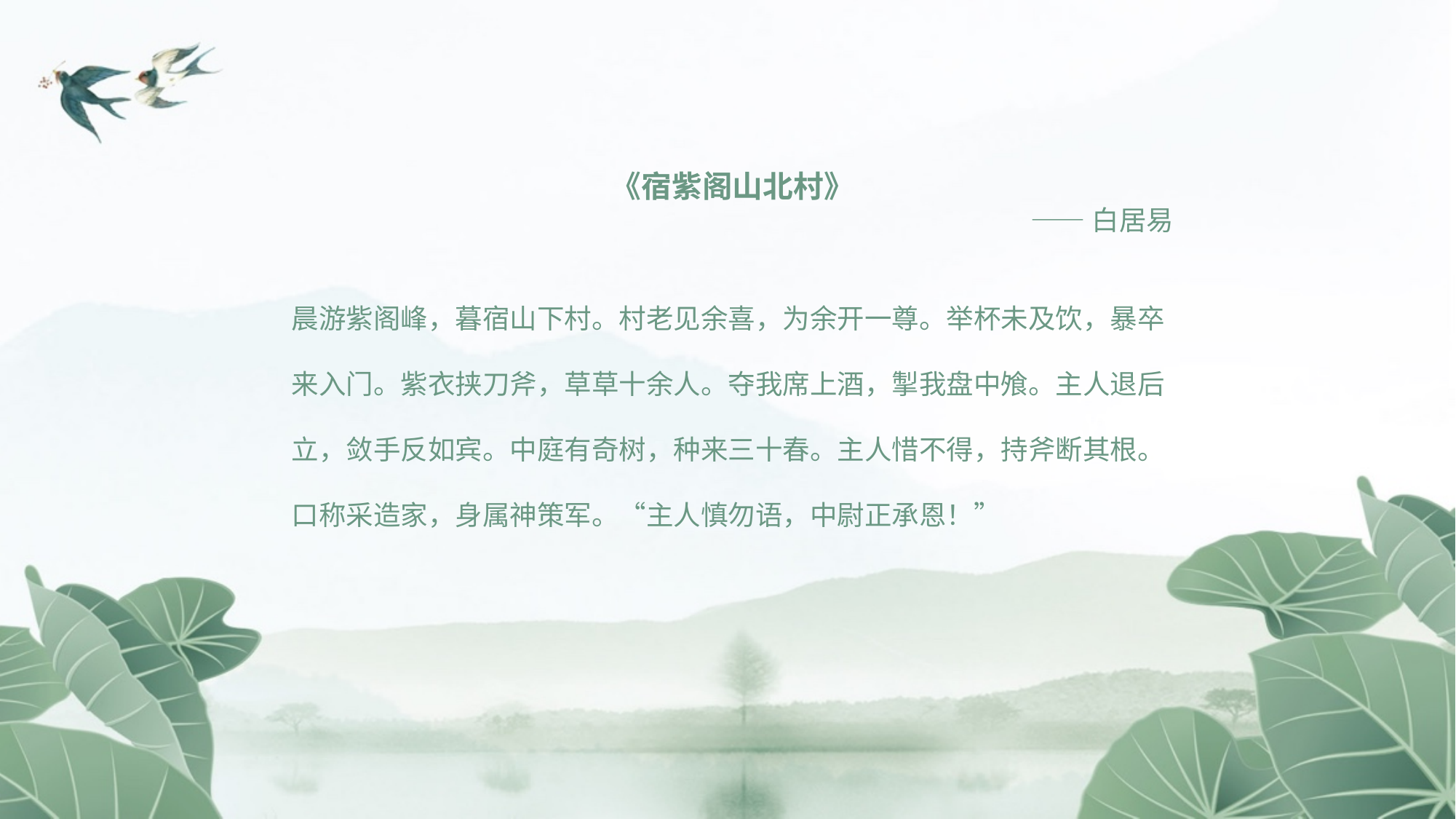

《宿紫阁山北村》
——白居易

晨游紫阁峰，暮宿山下村。村老见余喜，为余开一尊。举杯未及饮，暴卒来入门。紫衣挟刀斧，草草十余人。夺我席上酒，掣我盘中飧。主人退后立，敛手反如宾。中庭有奇树，种来三十春。主人惜不得，持斧断其根。口称采造家，身属神策军。“主人慎勿语，中尉正承恩！”